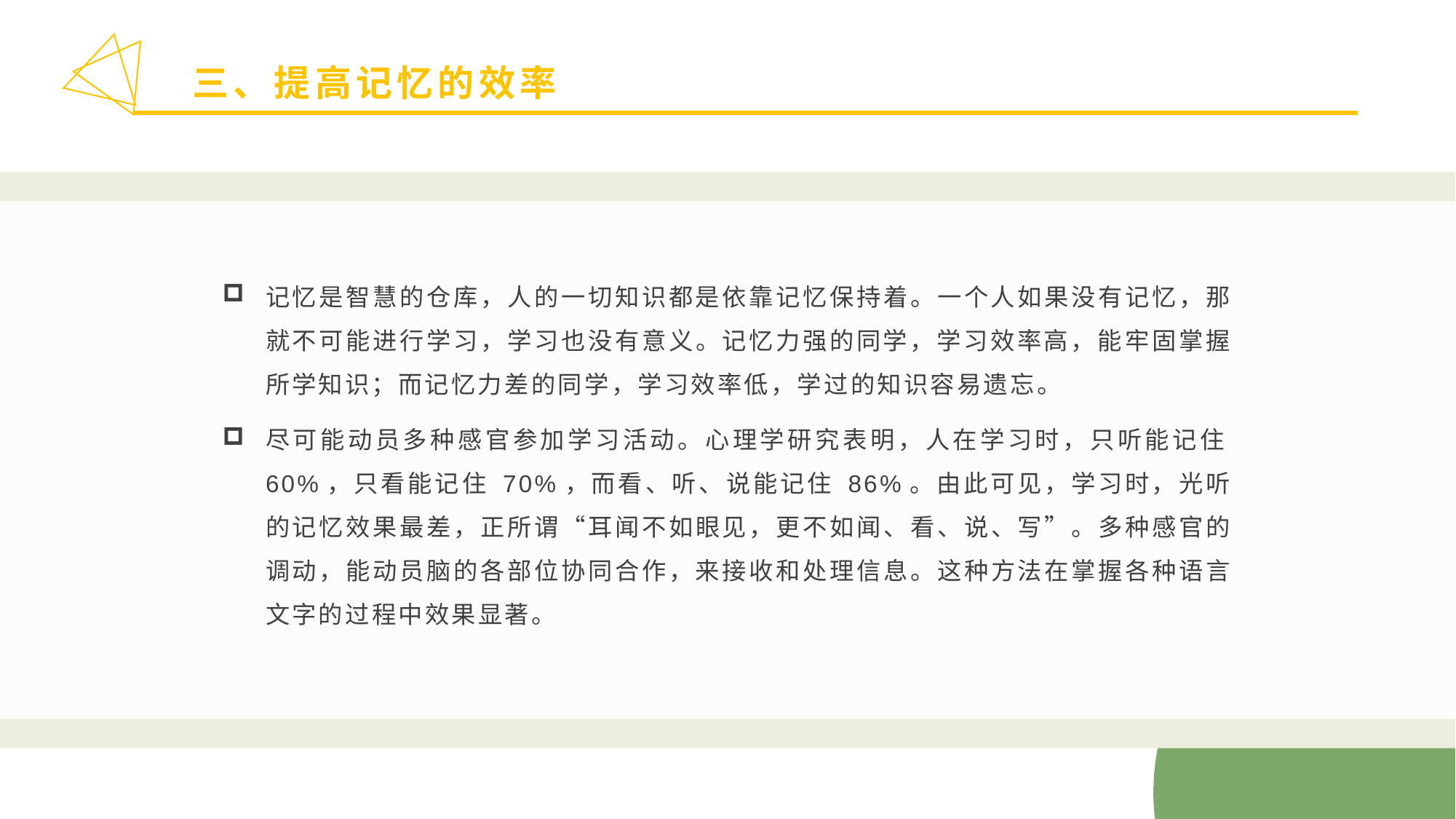

三、提高记忆的效率

记忆是智慧的仓库，人的一切知识都是依靠记忆保持着。一个人如果没有记忆，那就不可能进行学习，学习也没有意义。记忆力强的同学，学习效率高，能牢固掌握所学知识；而记忆力差的同学，学习效率低，学过的知识容易遗忘。
尽可能动员多种感官参加学习活动。心理学研究表明，人在学习时，只听能记住60%，只看能记住 70%，而看、听、说能记住 86%。由此可见，学习时，光听的记忆效果最差，正所谓“耳闻不如眼见，更不如闻、看、说、写”。多种感官的调动，能动员脑的各部位协同合作，来接收和处理信息。这种方法在掌握各种语言文字的过程中效果显著。